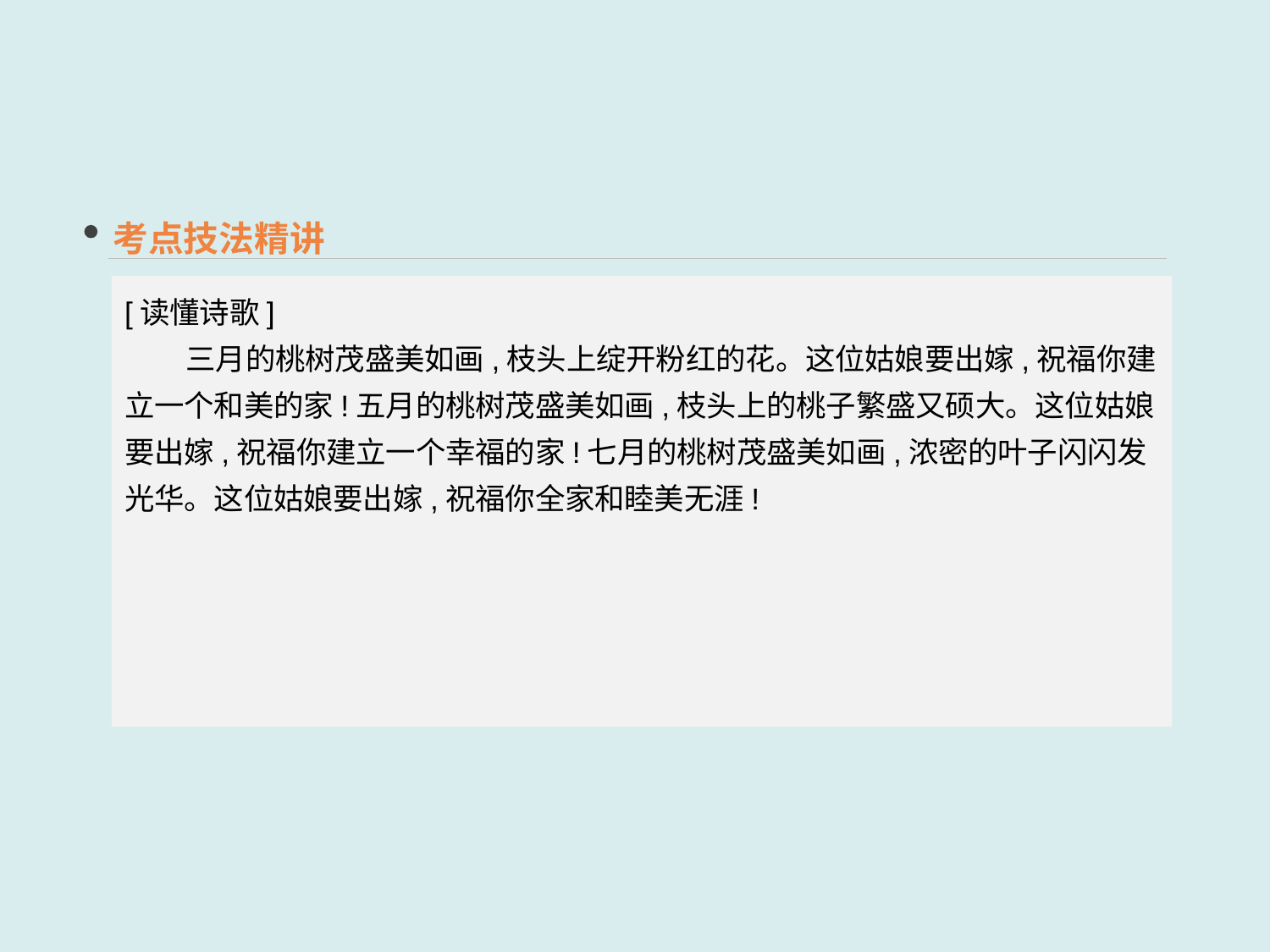

考点技法精讲

[读懂诗歌]
        三月的桃树茂盛美如画,枝头上绽开粉红的花。这位姑娘要出嫁,祝福你建立一个和美的家!五月的桃树茂盛美如画,枝头上的桃子繁盛又硕大。这位姑娘要出嫁,祝福你建立一个幸福的家!七月的桃树茂盛美如画,浓密的叶子闪闪发光华。这位姑娘要出嫁,祝福你全家和睦美无涯!